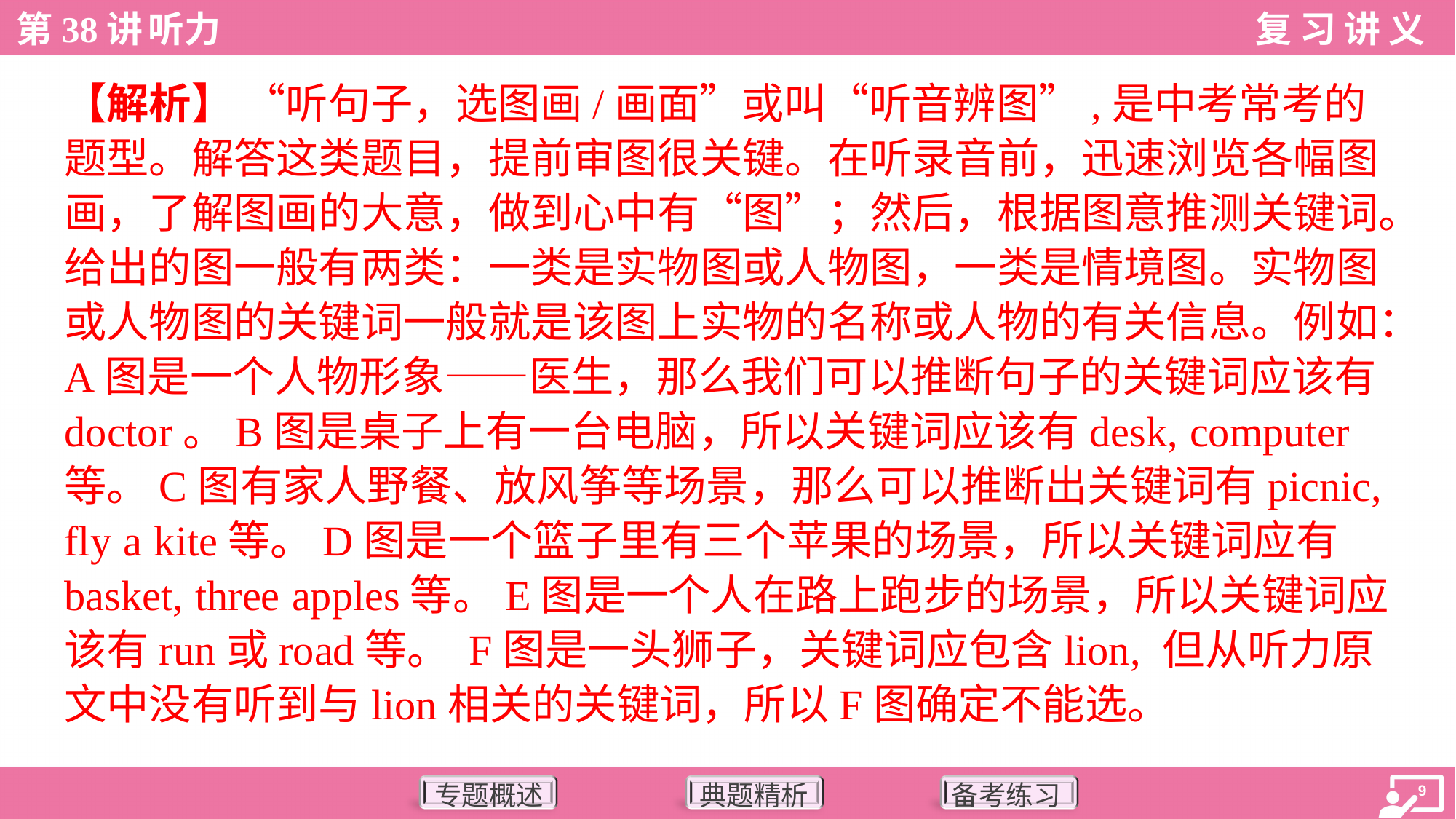

【解析】 “听句子，选图画/画面”或叫“听音辨图”,是中考常考的题型。解答这类题目，提前审图很关键。在听录音前，迅速浏览各幅图画，了解图画的大意，做到心中有“图”；然后，根据图意推测关键词。给出的图一般有两类：一类是实物图或人物图，一类是情境图。实物图或人物图的关键词一般就是该图上实物的名称或人物的有关信息。例如：A图是一个人物形象——医生，那么我们可以推断句子的关键词应该有doctor。B图是桌子上有一台电脑，所以关键词应该有desk, computer等。C图有家人野餐、放风筝等场景，那么可以推断出关键词有picnic, fly a kite等。D图是一个篮子里有三个苹果的场景，所以关键词应有basket, three apples等。E图是一个人在路上跑步的场景，所以关键词应该有run或road等。 F图是一头狮子，关键词应包含lion, 但从听力原文中没有听到与lion相关的关键词，所以F图确定不能选。